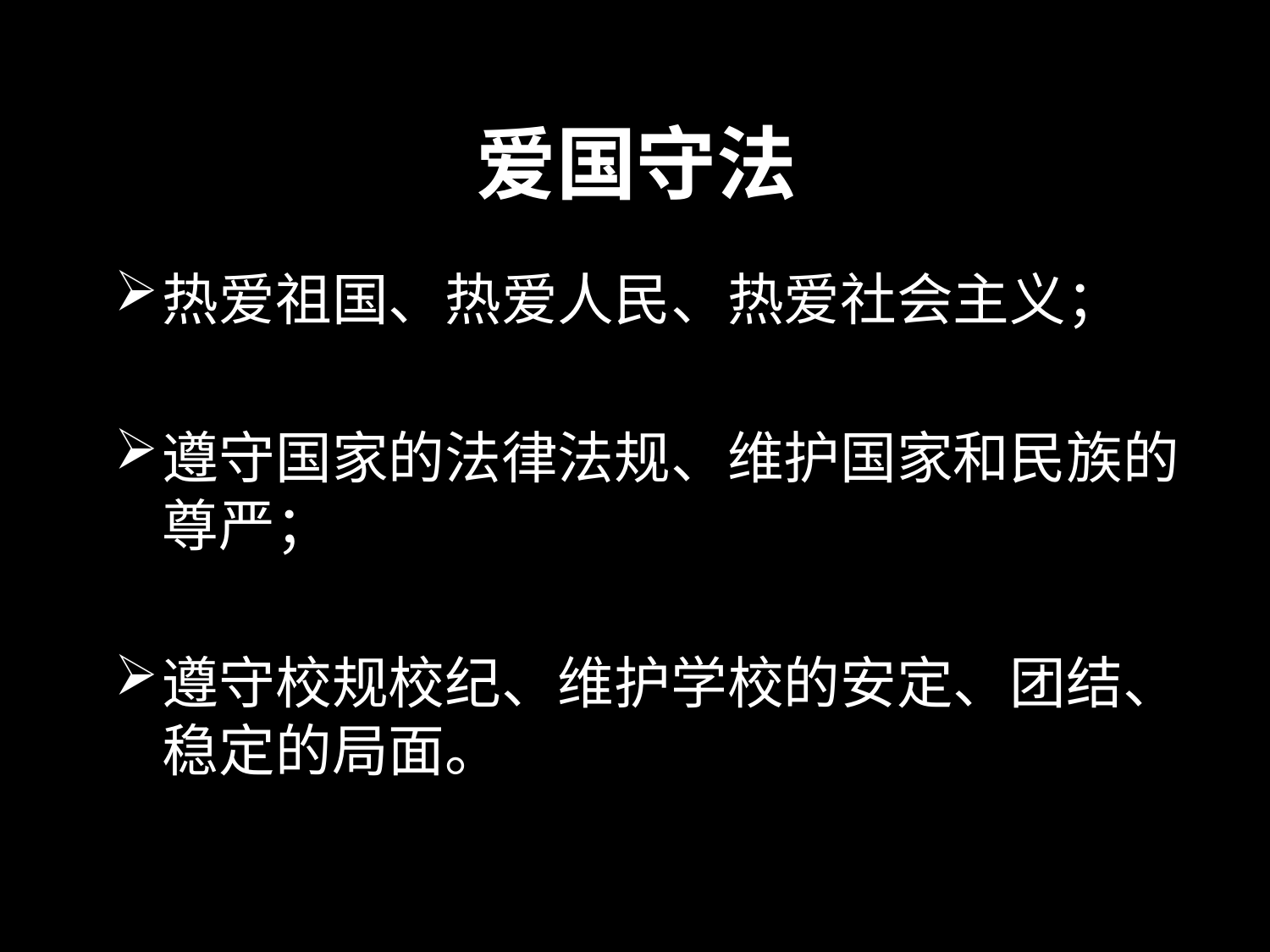

# 爱国守法
热爱祖国、热爱人民、热爱社会主义；

遵守国家的法律法规、维护国家和民族的尊严；

遵守校规校纪、维护学校的安定、团结、稳定的局面。